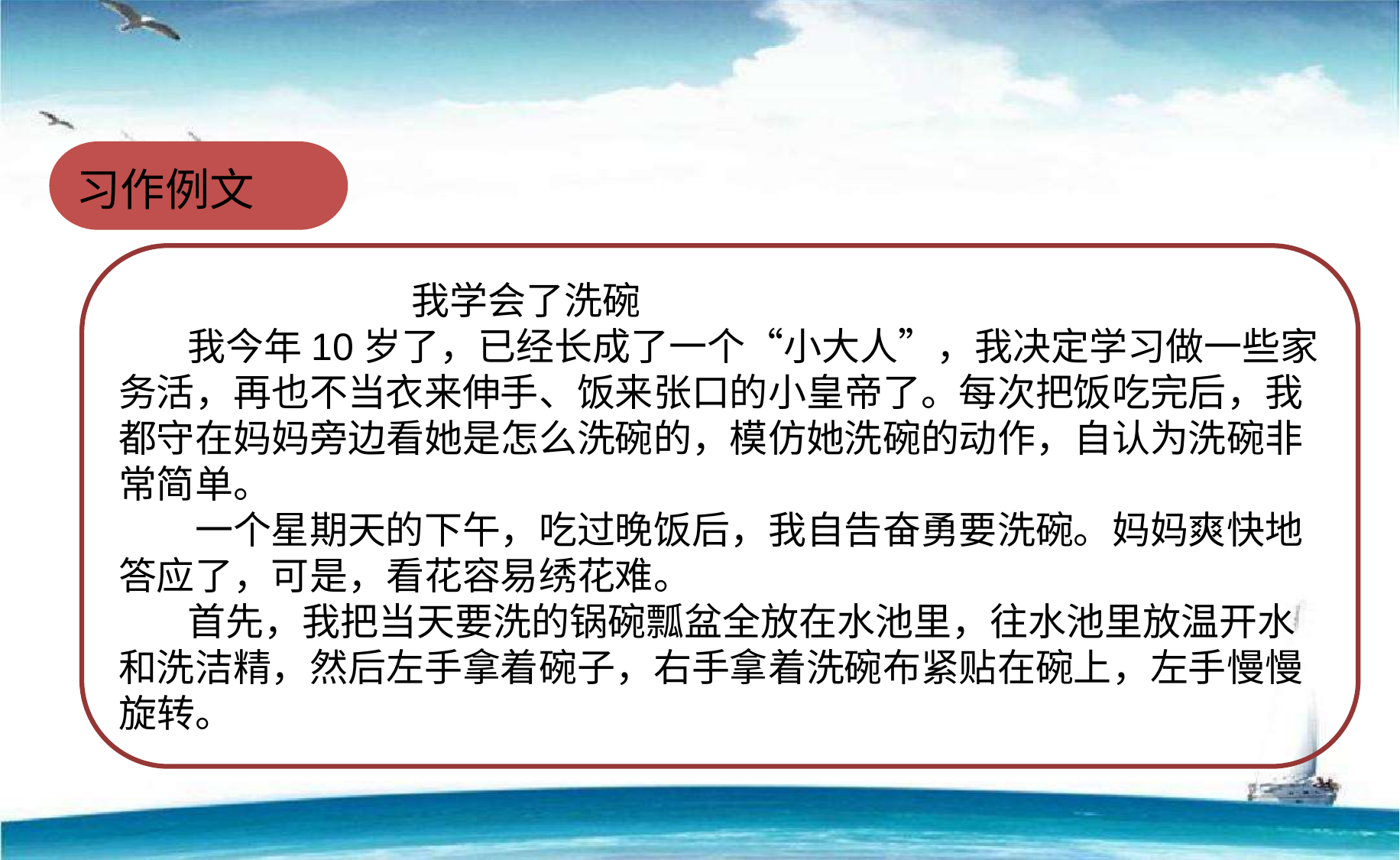

习作例文
                                 我学会了洗碗
       我今年10岁了，已经长成了一个“小大人”，我决定学习做一些家务活，再也不当衣来伸手、饭来张口的小皇帝了。每次把饭吃完后，我都守在妈妈旁边看她是怎么洗碗的，模仿她洗碗的动作，自认为洗碗非常简单。
　　一个星期天的下午，吃过晚饭后，我自告奋勇要洗碗。妈妈爽快地答应了，可是，看花容易绣花难。
       首先，我把当天要洗的锅碗瓢盆全放在水池里，往水池里放温开水和洗洁精，然后左手拿着碗子，右手拿着洗碗布紧贴在碗上，左手慢慢旋转。